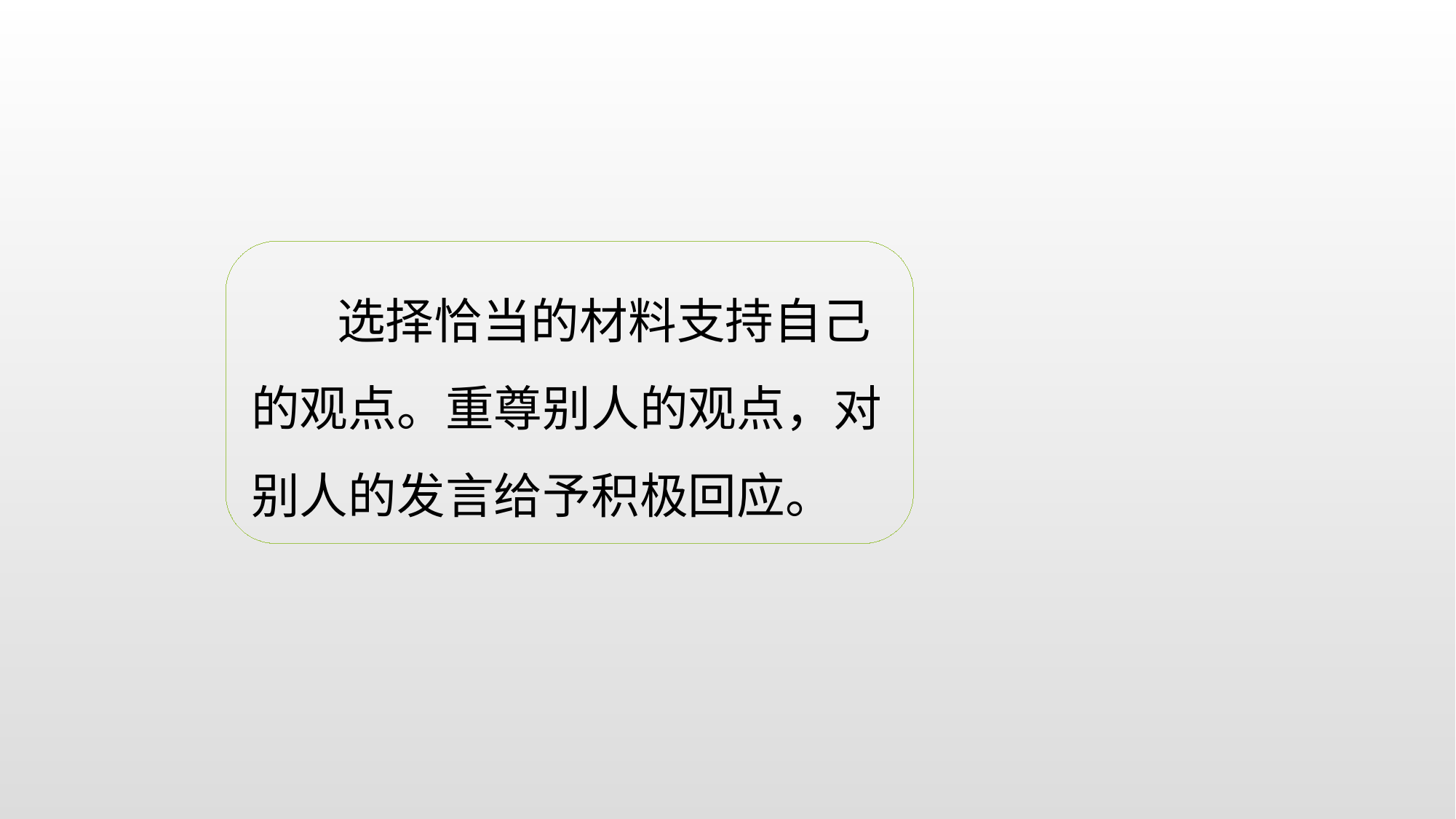

选择恰当的材料支持自己的观点。重尊别人的观点，对别人的发言给予积极回应。